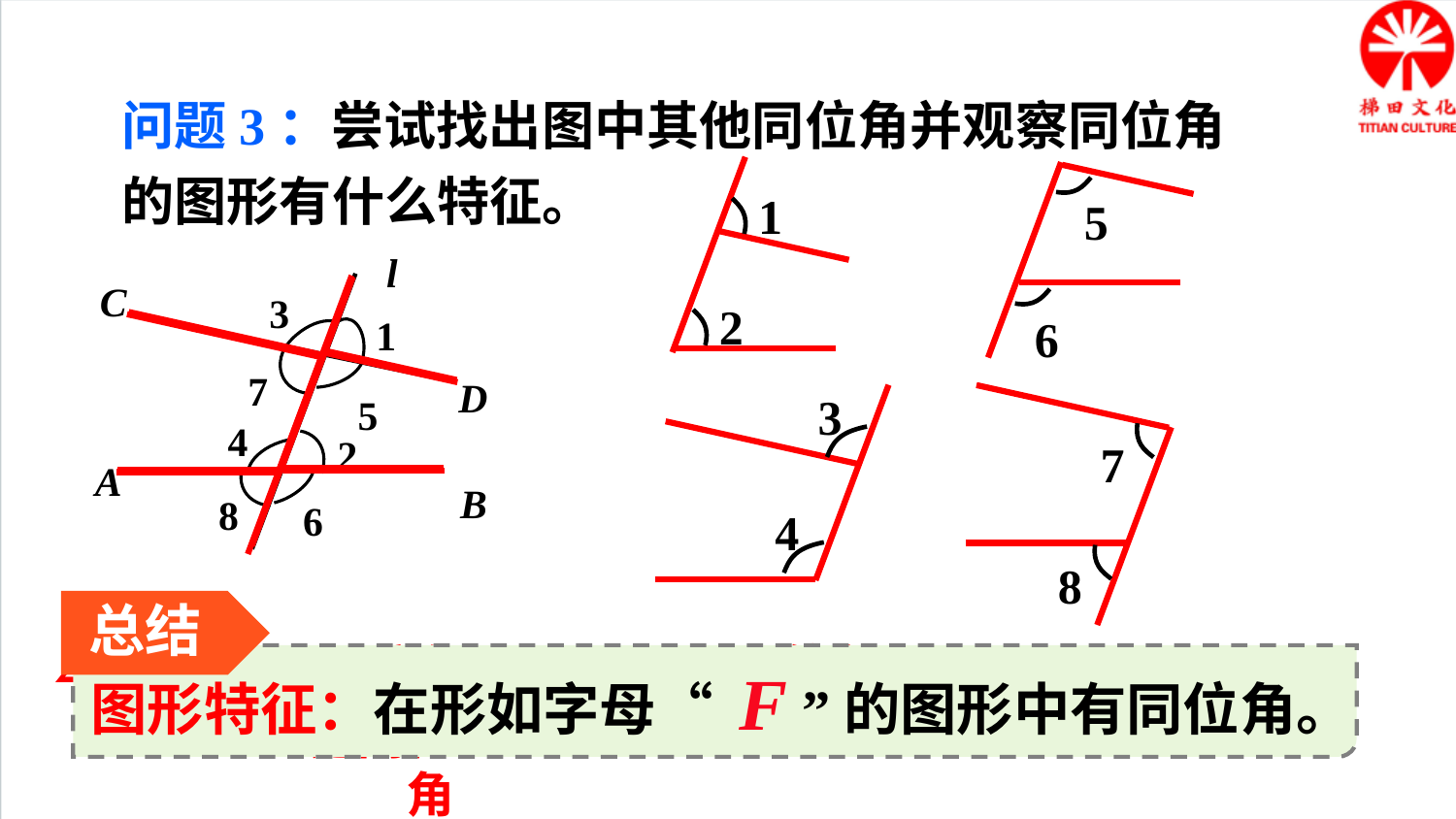

问题3：尝试找出图中其他同位角并观察同位角的图形有什么特征。
1

2

5

6
l
C
3
1

7
D
5
4
2

A

B
8
6
3

4

7

8

总结

图形特征：在形如字母“ F ”的图形中有同位角。
∠3和∠4是同位角
∠5和∠6是同位角
∠7和∠8是同位角